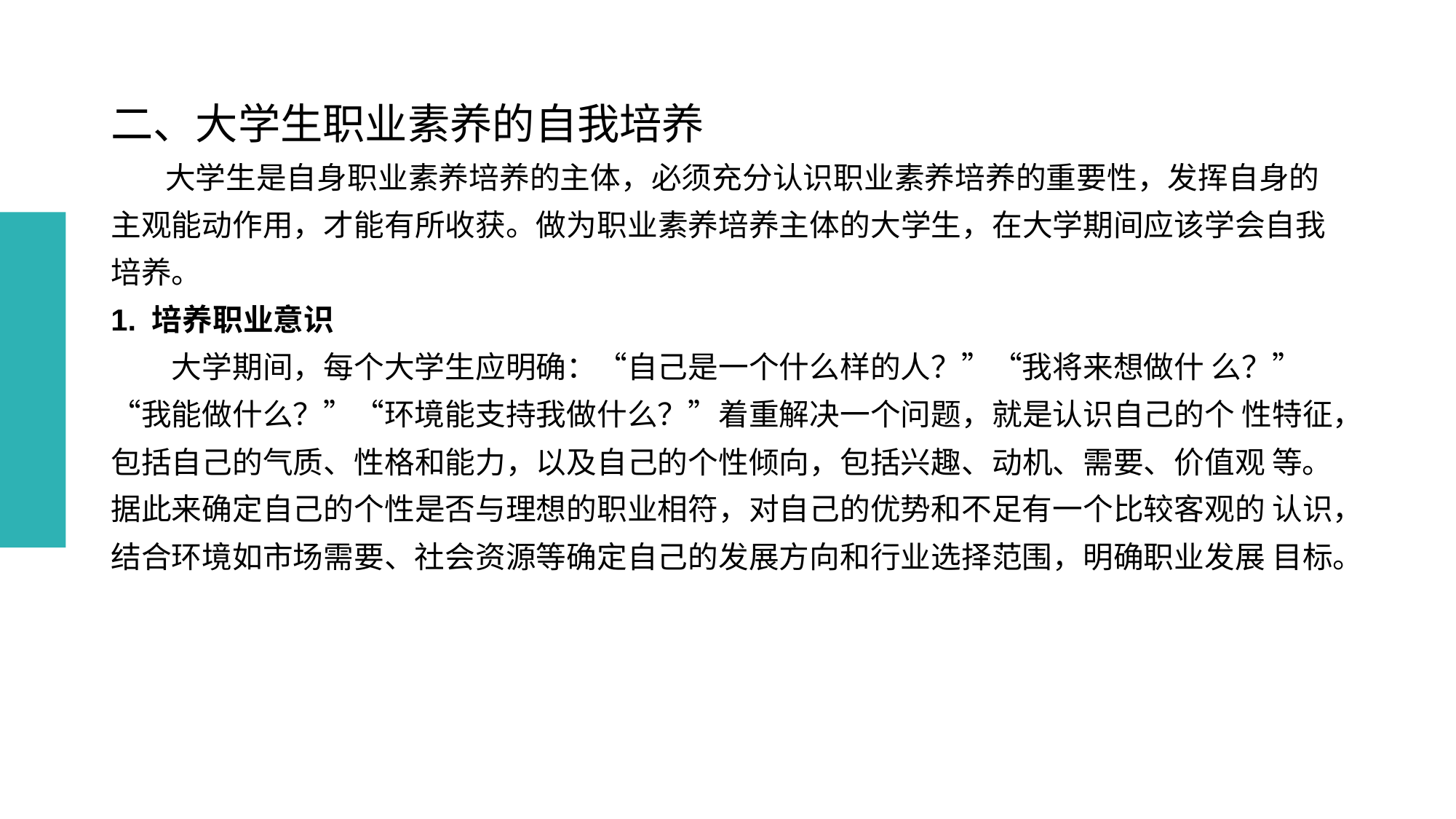

# 二、大学生职业素养的自我培养
       大学生是自身职业素养培养的主体，必须充分认识职业素养培养的重要性，发挥自身的主观能动作用，才能有所收获。做为职业素养培养主体的大学生，在大学期间应该学会自我培养。
1. 培养职业意识
　　大学期间，每个大学生应明确：“自己是一个什么样的人？”“我将来想做什 么？”“我能做什么？”“环境能支持我做什么？”着重解决一个问题，就是认识自己的个 性特征，包括自己的气质、性格和能力，以及自己的个性倾向，包括兴趣、动机、需要、价值观 等。据此来确定自己的个性是否与理想的职业相符，对自己的优势和不足有一个比较客观的 认识，结合环境如市场需要、社会资源等确定自己的发展方向和行业选择范围，明确职业发展 目标。